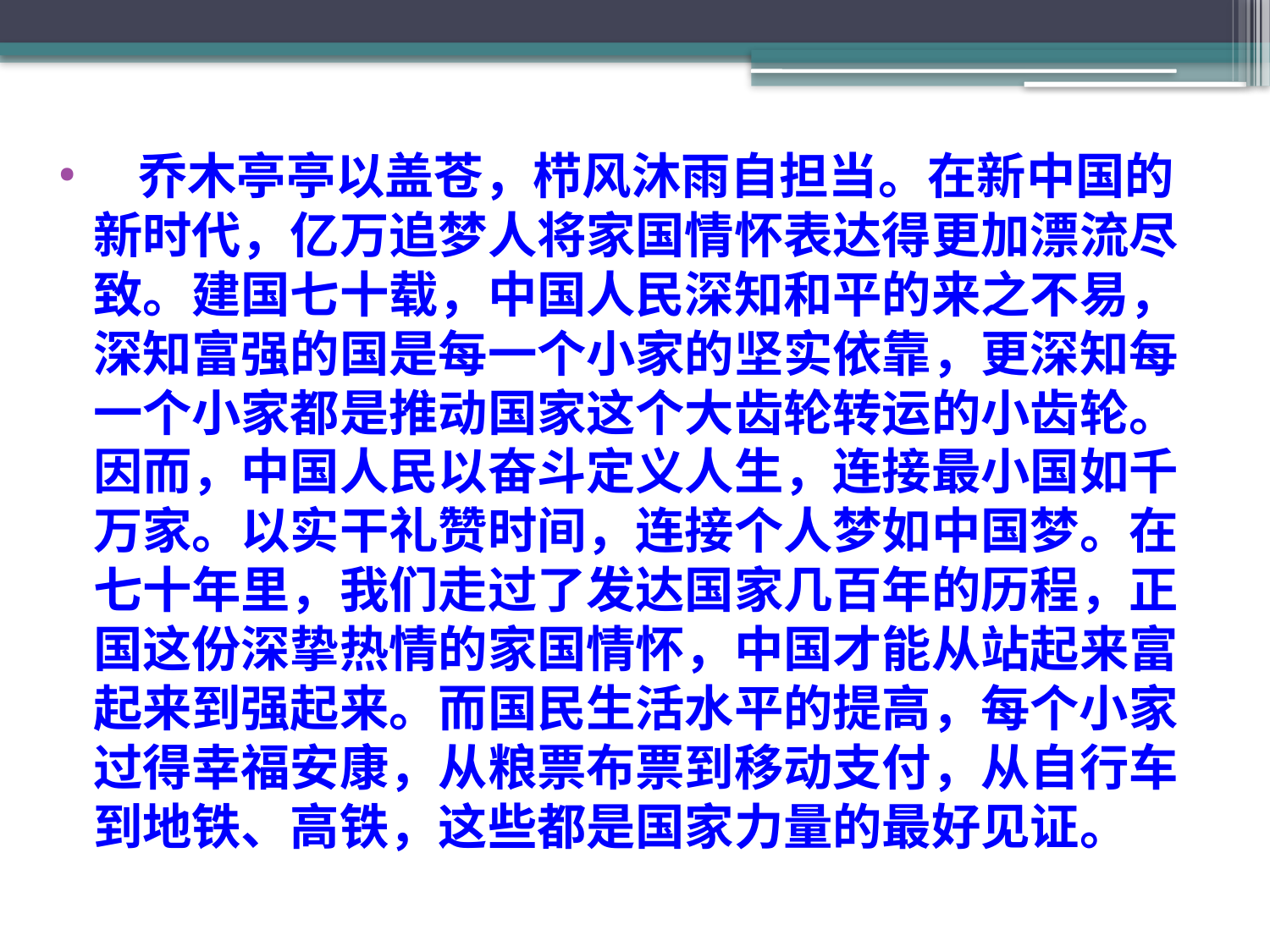

#
   乔木亭亭以盖苍，栉风沐雨自担当。在新中国的新时代，亿万追梦人将家国情怀表达得更加漂流尽致。建国七十载，中国人民深知和平的来之不易，深知富强的国是每一个小家的坚实依靠，更深知每一个小家都是推动国家这个大齿轮转运的小齿轮。因而，中国人民以奋斗定义人生，连接最小国如千万家。以实干礼赞时间，连接个人梦如中国梦。在七十年里，我们走过了发达国家几百年的历程，正国这份深挚热情的家国情怀，中国才能从站起来富起来到强起来。而国民生活水平的提高，每个小家过得幸福安康，从粮票布票到移动支付，从自行车到地铁、高铁，这些都是国家力量的最好见证。